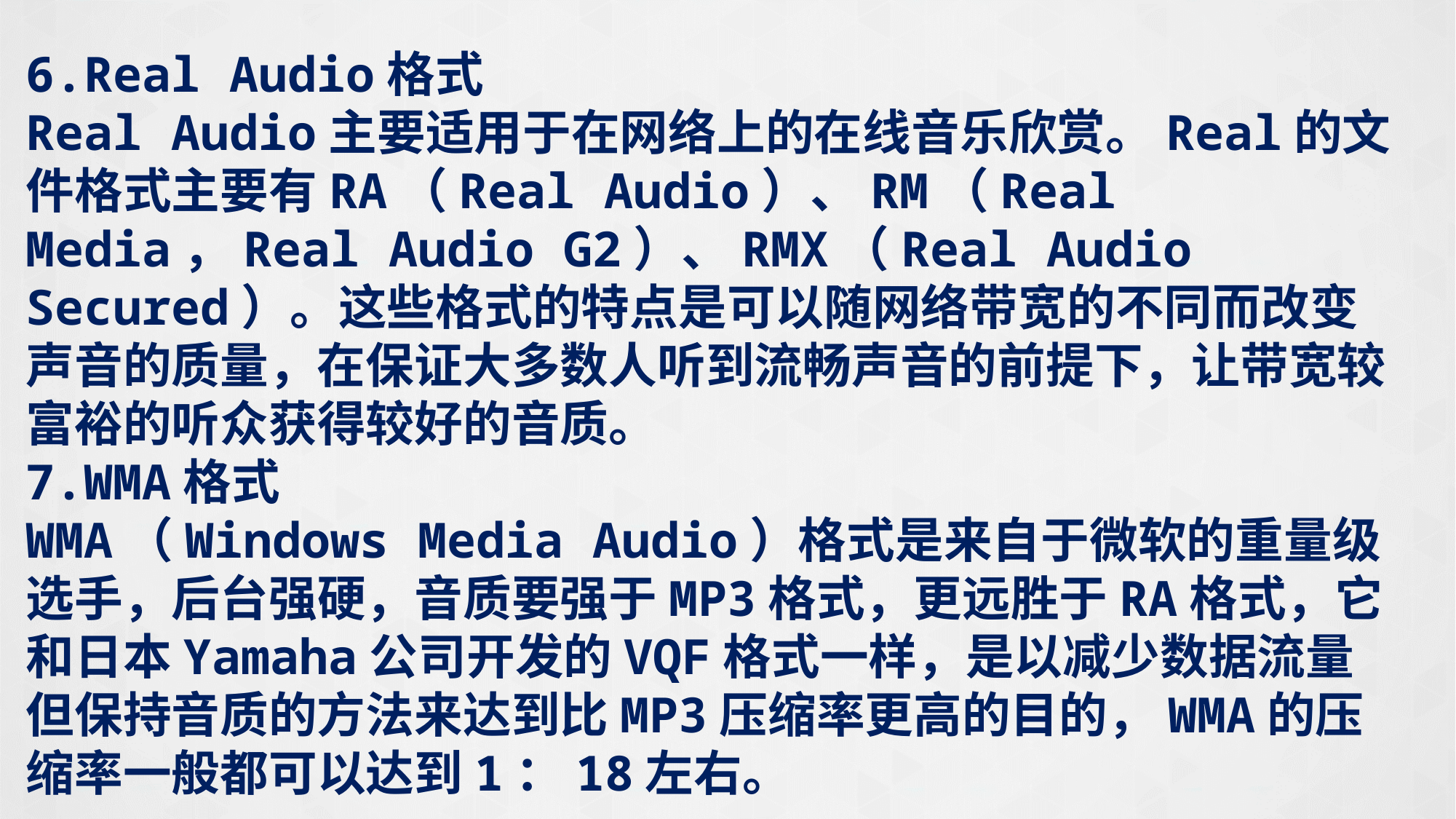

6.Real Audio格式
Real Audio主要适用于在网络上的在线音乐欣赏。Real的文件格式主要有RA（Real Audio）、RM（Real Media，Real Audio G2）、RMX（Real Audio Secured）。这些格式的特点是可以随网络带宽的不同而改变声音的质量，在保证大多数人听到流畅声音的前提下，让带宽较富裕的听众获得较好的音质。
7.WMA格式
WMA（Windows Media Audio）格式是来自于微软的重量级选手，后台强硬，音质要强于MP3格式，更远胜于RA格式，它和日本Yamaha公司开发的VQF格式一样，是以减少数据流量但保持音质的方法来达到比MP3压缩率更高的目的，WMA的压缩率一般都可以达到1：18左右。